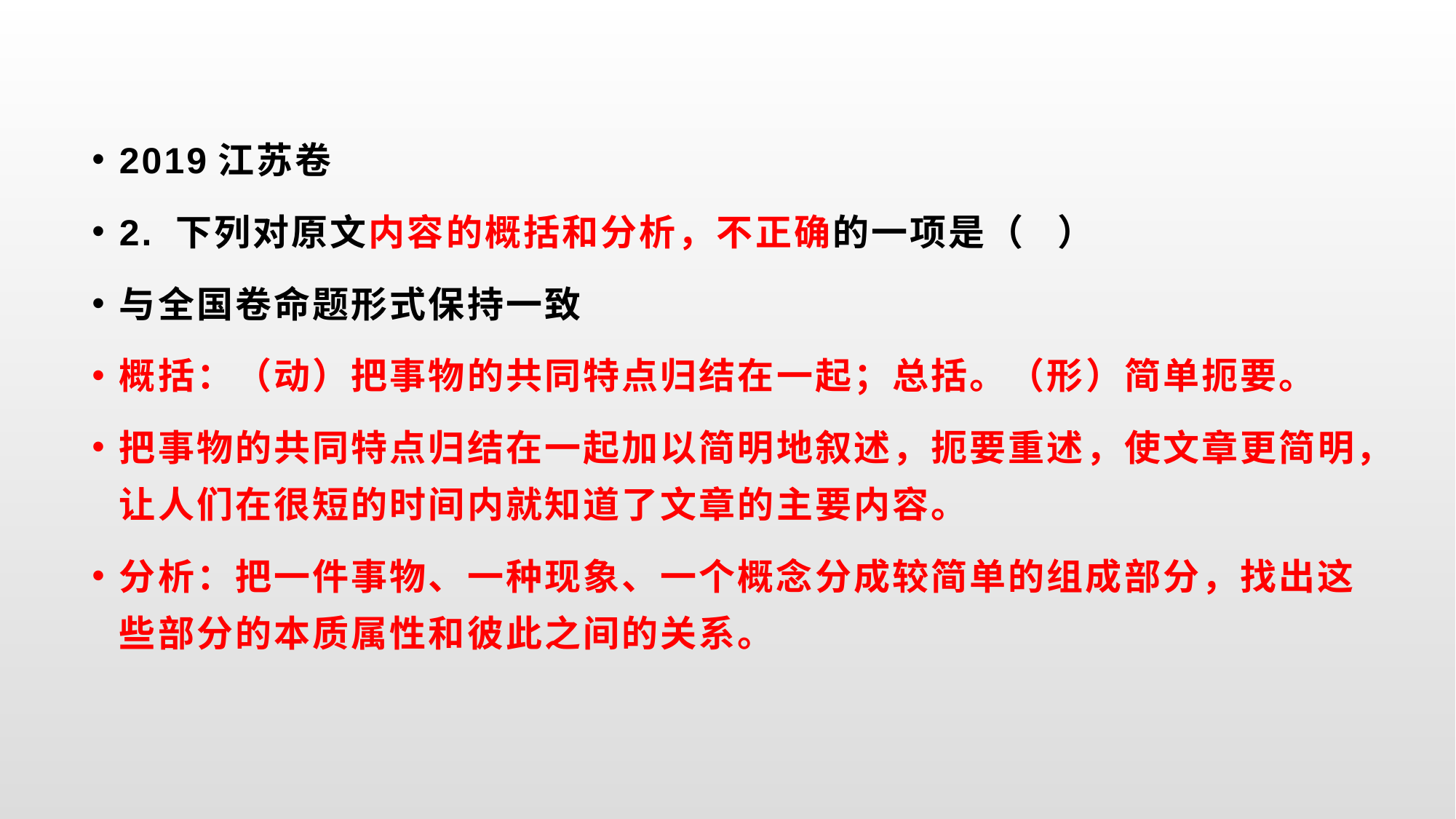

2019江苏卷
2. 下列对原文内容的概括和分析，不正确的一项是（   ）
与全国卷命题形式保持一致
概括：（动）把事物的共同特点归结在一起；总括。（形）简单扼要。
把事物的共同特点归结在一起加以简明地叙述，扼要重述，使文章更简明，让人们在很短的时间内就知道了文章的主要内容。
分析：把一件事物、一种现象、一个概念分成较简单的组成部分，找出这些部分的本质属性和彼此之间的关系。